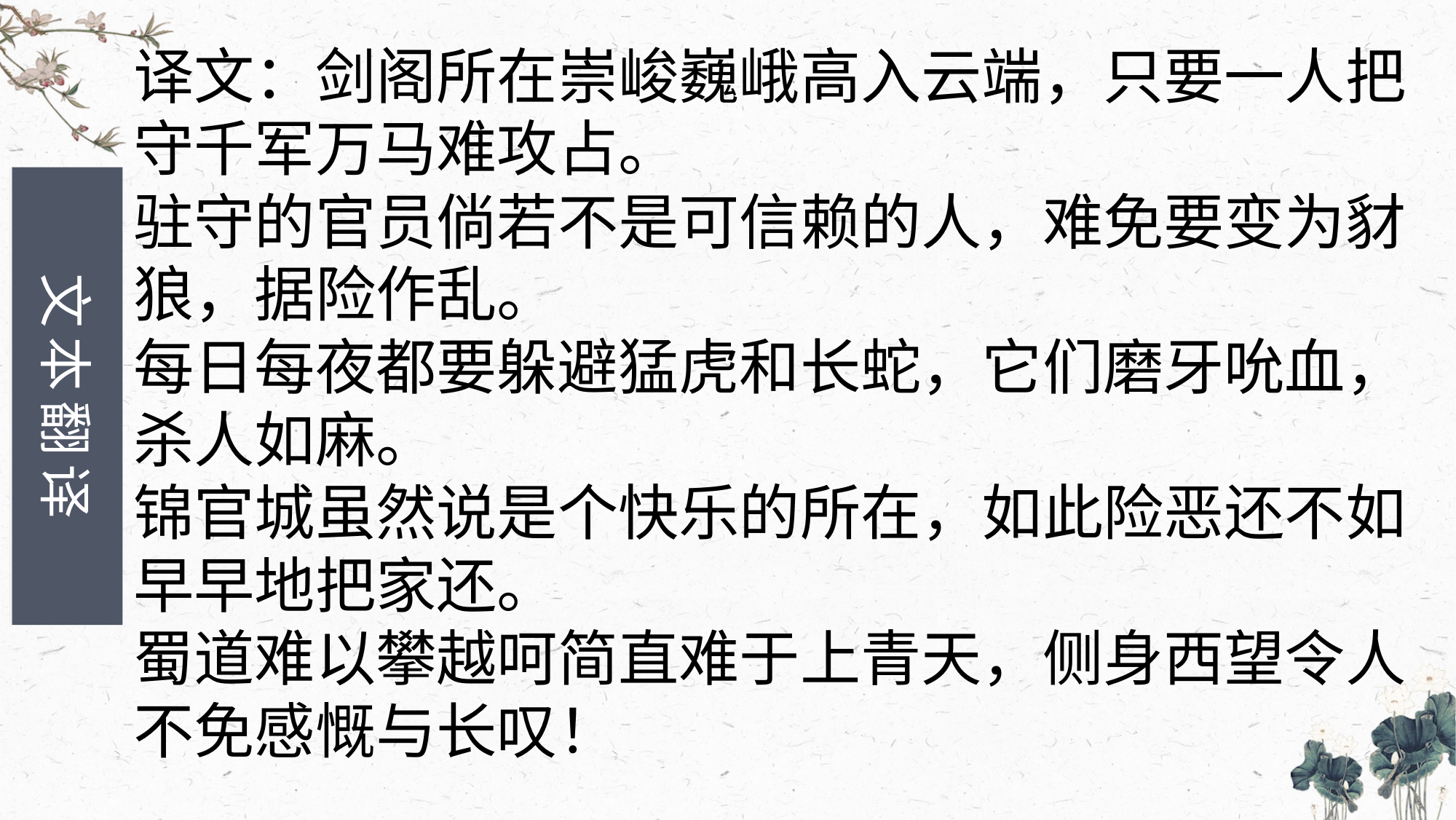

译文：剑阁所在崇峻巍峨高入云端，只要一人把守千军万马难攻占。
驻守的官员倘若不是可信赖的人，难免要变为豺狼，据险作乱。
每日每夜都要躲避猛虎和长蛇，它们磨牙吮血，杀人如麻。
锦官城虽然说是个快乐的所在，如此险恶还不如早早地把家还。
蜀道难以攀越呵简直难于上青天，侧身西望令人不免感慨与长叹！

文本翻译